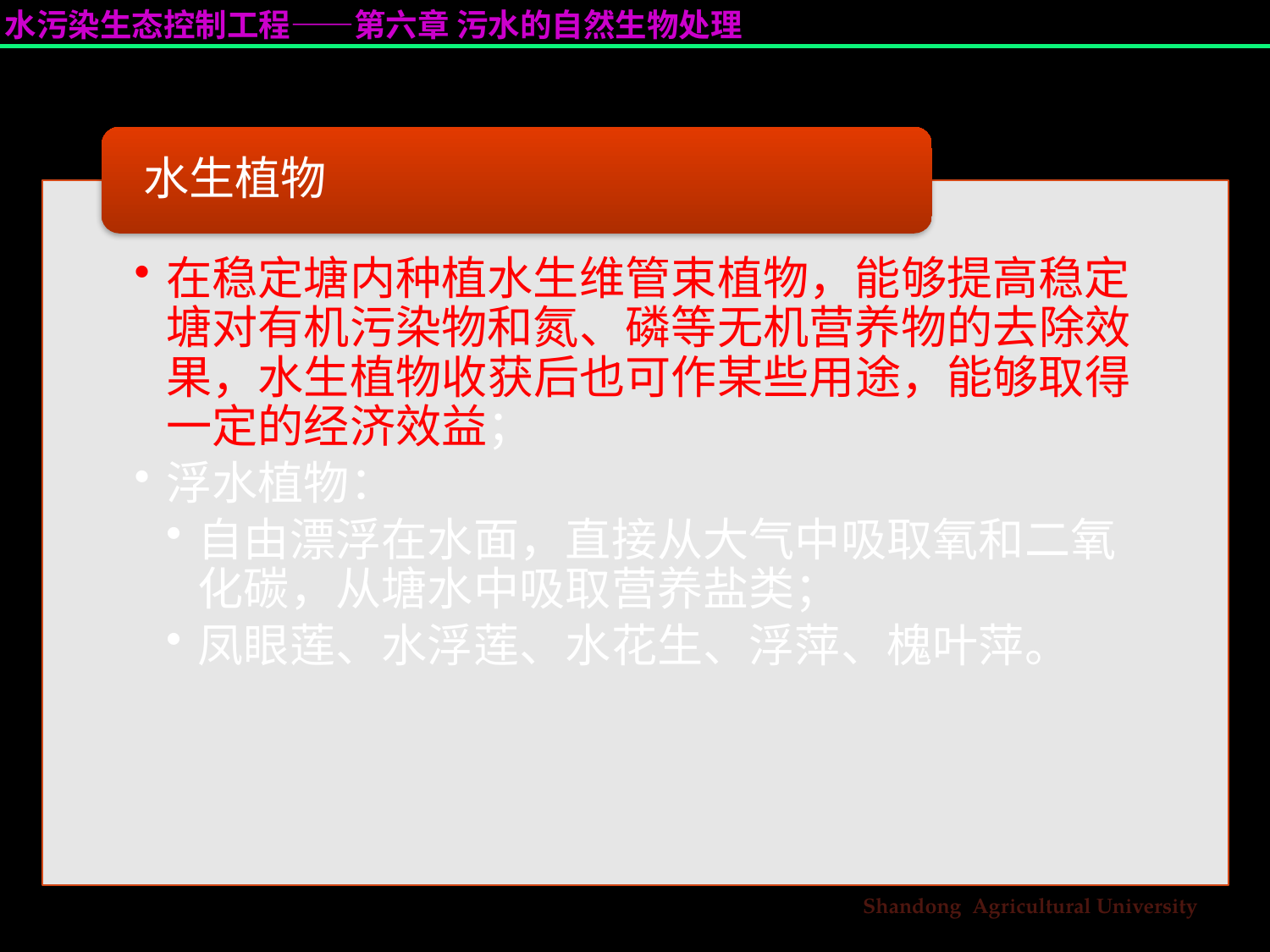

在稳定塘内种植水生维管束植物，能够提高稳定塘对有机污染物和氮、磷等无机营养物的去除效果，水生植物收获后也可作某些用途，能够取得一定的经济效益；
浮水植物：
自由漂浮在水面，直接从大气中吸取氧和二氧化碳，从塘水中吸取营养盐类；
凤眼莲、水浮莲、水花生、浮萍、槐叶萍。
水生植物